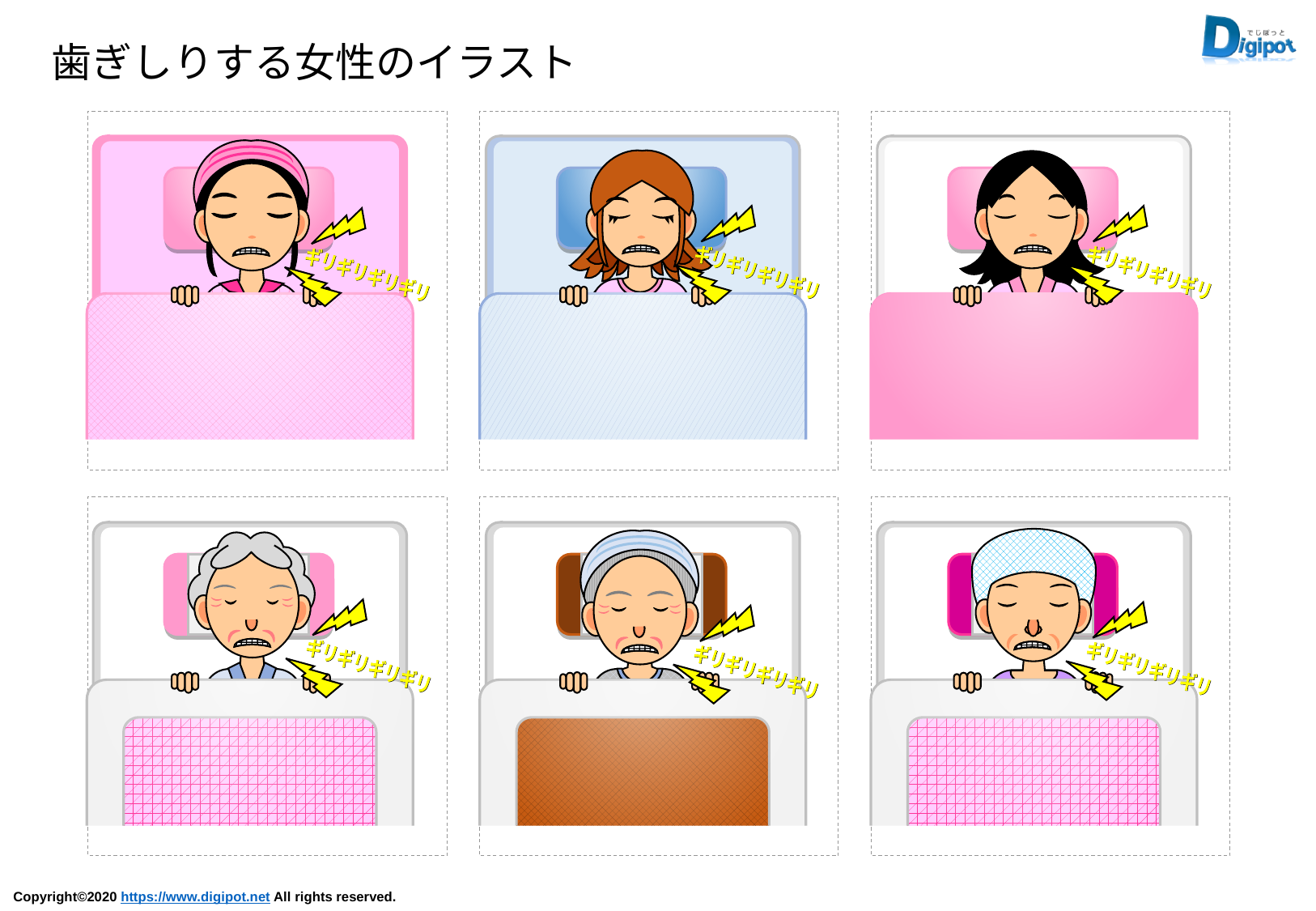

歯ぎしりする女性のイラスト

ギリギリギリギリ
ギリギリギリギリ

ギリギリギリギリ
ギリギリギリギリ

ギリギリギリギリ
ギリギリギリギリ

ギリギリギリギリ
ギリギリギリギリ

ギリギリギリギリ
ギリギリギリギリ

ギリギリギリギリ
ギリギリギリギリ